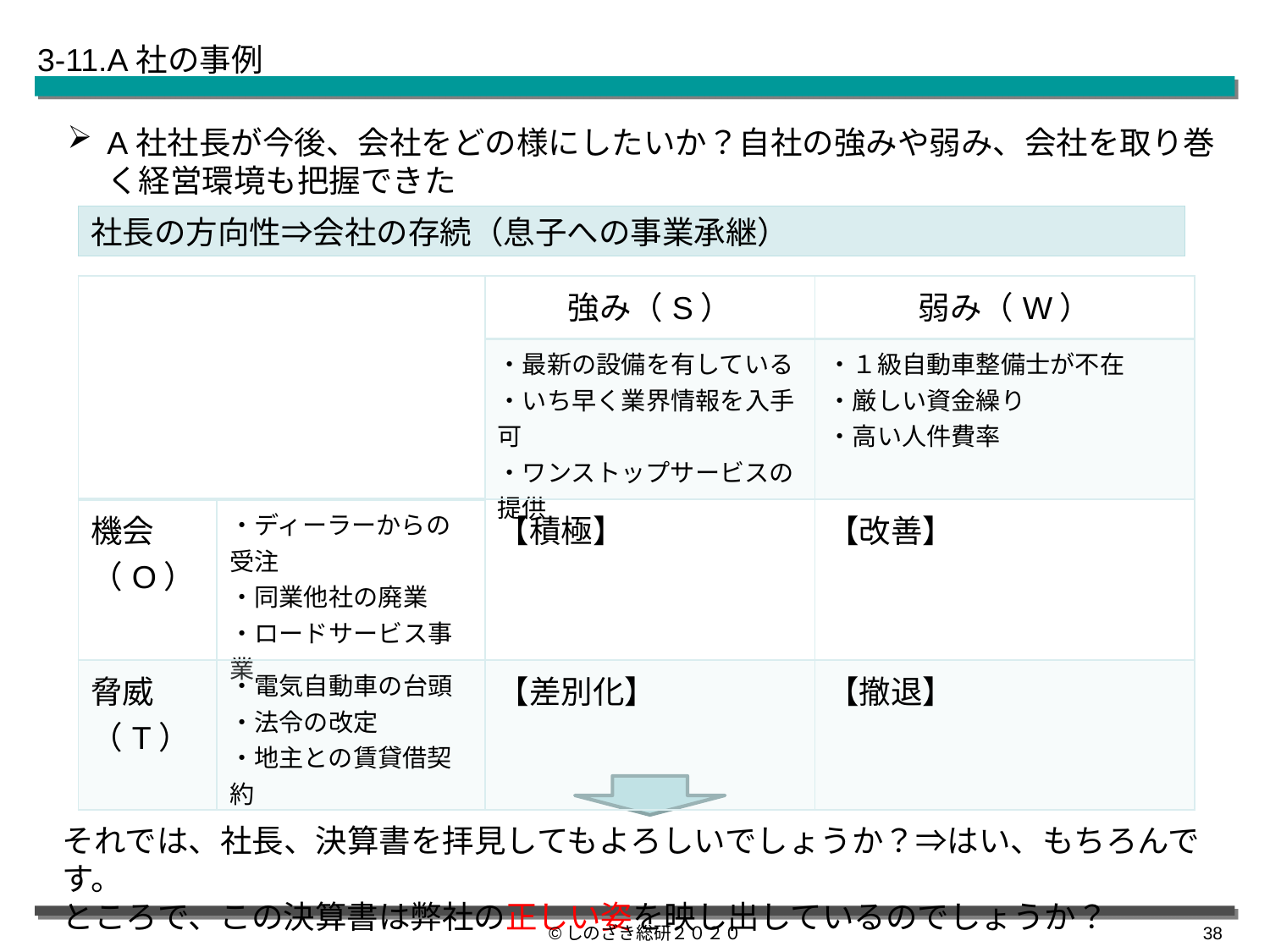

3-11.A社の事例
A社社長が今後、会社をどの様にしたいか？自社の強みや弱み、会社を取り巻く経営環境も把握できた
社長の方向性⇒会社の存続（息子への事業承継）
|  |  | 強み（S） | 弱み（W） |
| --- | --- | --- | --- |
|  |  | ・最新の設備を有している ・いち早く業界情報を入手可 ・ワンストップサービスの提供 | ・１級自動車整備士が不在 ・厳しい資金繰り ・高い人件費率 |
| 機会（O） | ・ディーラーからの受注 ・同業他社の廃業 ・ロードサービス事業 | 【積極】 | 【改善】 |
| 脅威（T） | ・電気自動車の台頭 ・法令の改定 ・地主との賃貸借契約 | 【差別化】 | 【撤退】 |

それでは、社長、決算書を拝見してもよろしいでしょうか？⇒はい、もちろんです。
ところで、この決算書は弊社の正しい姿を映し出しているのでしょうか？
©しのざき総研２０２０
38